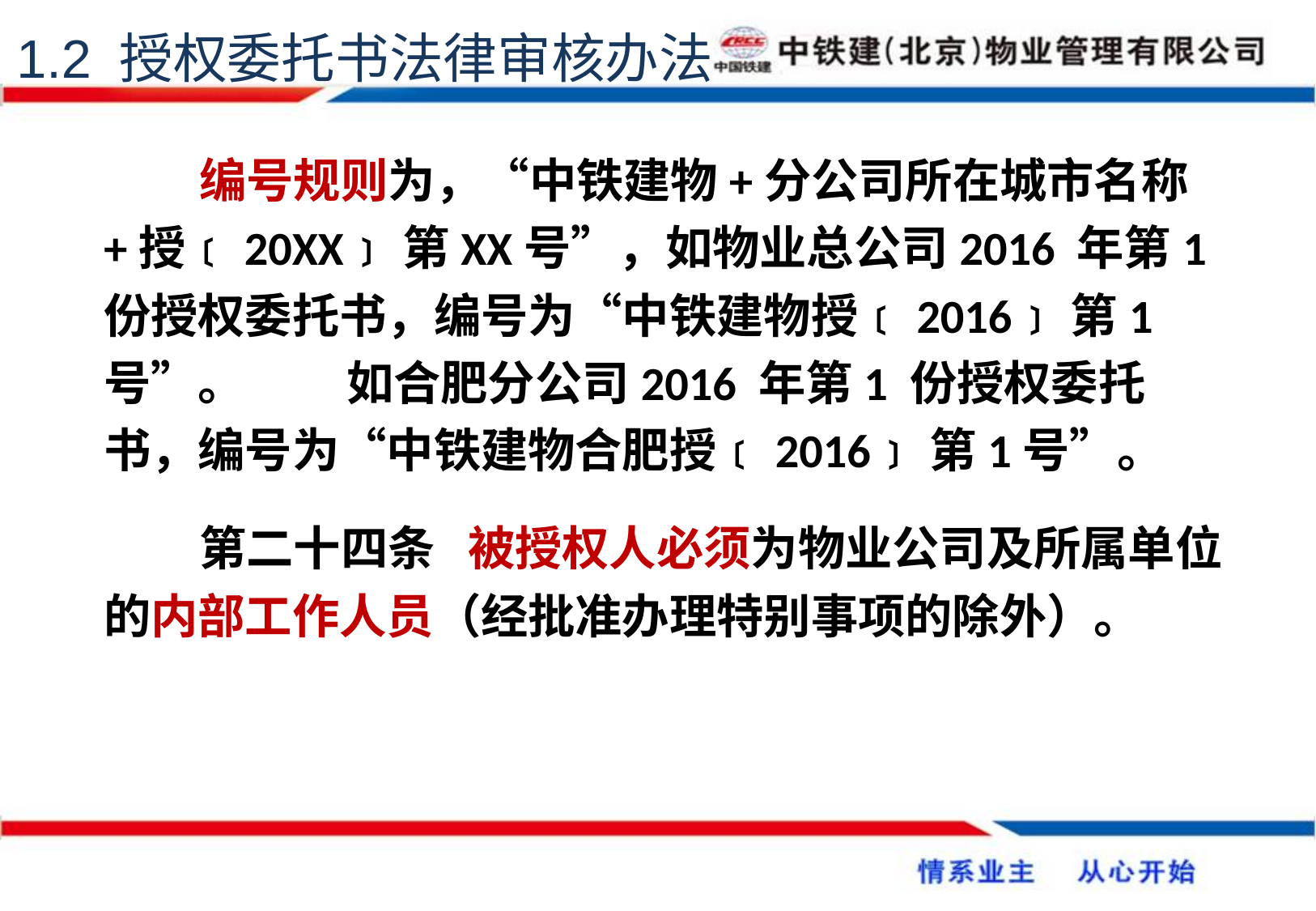

1.2 授权委托书法律审核办法
编号规则为，“中铁建物+分公司所在城市名称+授﹝20XX﹞第XX号”，如物业总公司2016 年第1 份授权委托书，编号为“中铁建物授﹝2016﹞第1号”。	如合肥分公司2016 年第1 份授权委托书，编号为“中铁建物合肥授﹝2016﹞第1号”。
第二十四条	被授权人必须为物业公司及所属单位的内部工作人员（经批准办理特别事项的除外）。

30